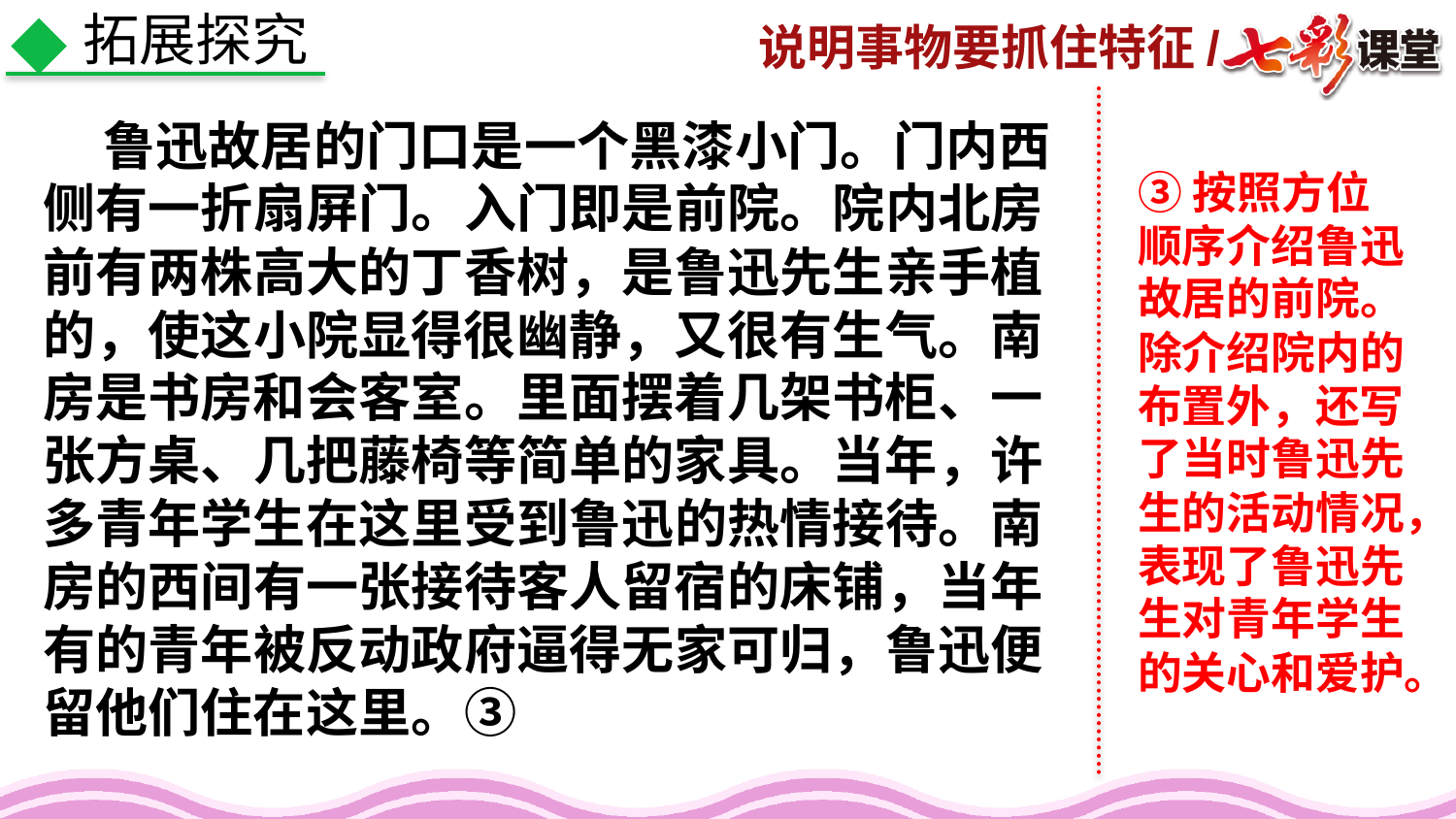

拓展探究

    鲁迅故居的门口是一个黑漆小门。门内西侧有一折扇屏门。入门即是前院。院内北房前有两株高大的丁香树，是鲁迅先生亲手植的，使这小院显得很幽静，又很有生气。南房是书房和会客室。里面摆着几架书柜、一张方桌、几把藤椅等简单的家具。当年，许多青年学生在这里受到鲁迅的热情接待。南房的西间有一张接待客人留宿的床铺，当年有的青年被反动政府逼得无家可归，鲁迅便留他们住在这里。③
③按照方位顺序介绍鲁迅故居的前院。除介绍院内的布置外，还写了当时鲁迅先生的活动情况，表现了鲁迅先生对青年学生的关心和爱护。